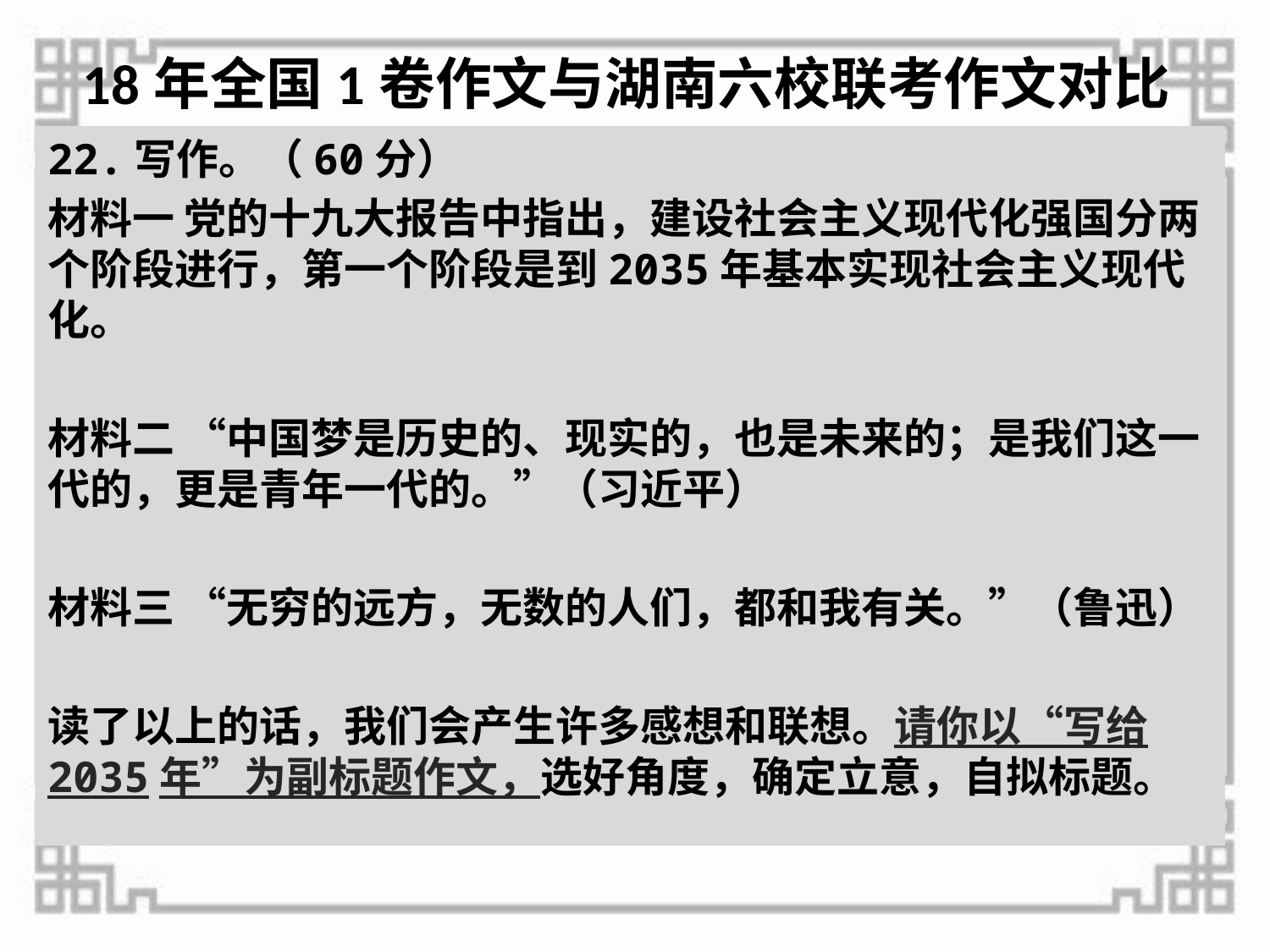

# 18年全国1卷作文与湖南六校联考作文对比
22.写作。（60分）
材料一 党的十九大报告中指出，建设社会主义现代化强国分两个阶段进行，第一个阶段是到2035年基本实现社会主义现代化。

材料二 “中国梦是历史的、现实的，也是未来的；是我们这一代的，更是青年一代的。”（习近平）

材料三 “无穷的远方，无数的人们，都和我有关。”（鲁迅）

读了以上的话，我们会产生许多感想和联想。请你以“写给2035年”为副标题作文，选好角度，确定立意，自拟标题。